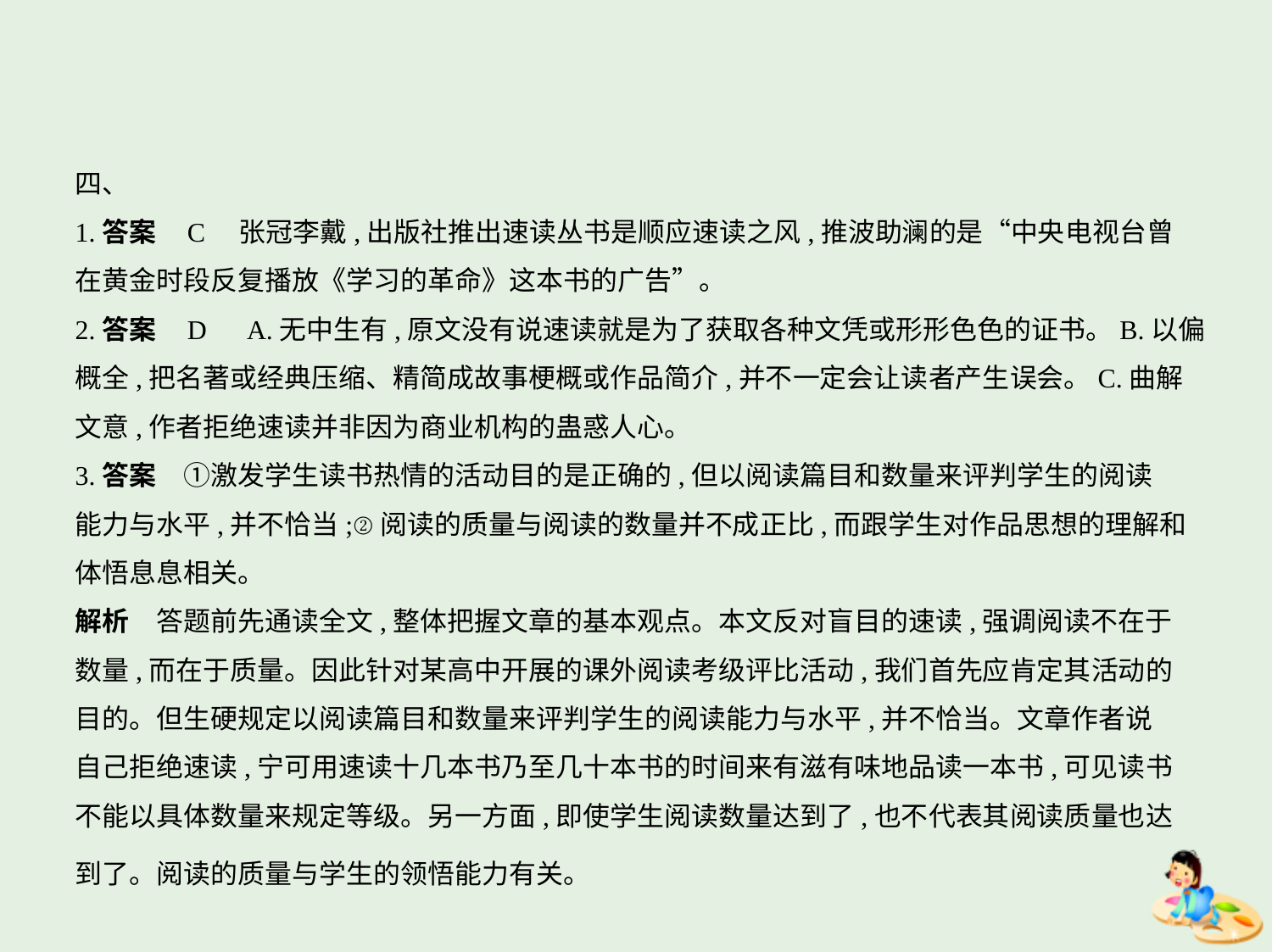

四、
1.答案    C　张冠李戴,出版社推出速读丛书是顺应速读之风,推波助澜的是“中央电视台曾
在黄金时段反复播放《学习的革命》这本书的广告”。
2.答案    D　A.无中生有,原文没有说速读就是为了获取各种文凭或形形色色的证书。B.以偏
概全,把名著或经典压缩、精简成故事梗概或作品简介,并不一定会让读者产生误会。C.曲解
文意,作者拒绝速读并非因为商业机构的蛊惑人心。
3.答案　①激发学生读书热情的活动目的是正确的,但以阅读篇目和数量来评判学生的阅读
能力与水平,并不恰当;②阅读的质量与阅读的数量并不成正比,而跟学生对作品思想的理解和
体悟息息相关。
解析　答题前先通读全文,整体把握文章的基本观点。本文反对盲目的速读,强调阅读不在于
数量,而在于质量。因此针对某高中开展的课外阅读考级评比活动,我们首先应肯定其活动的
目的。但生硬规定以阅读篇目和数量来评判学生的阅读能力与水平,并不恰当。文章作者说
自己拒绝速读,宁可用速读十几本书乃至几十本书的时间来有滋有味地品读一本书,可见读书
不能以具体数量来规定等级。另一方面,即使学生阅读数量达到了,也不代表其阅读质量也达
到了。阅读的质量与学生的领悟能力有关。